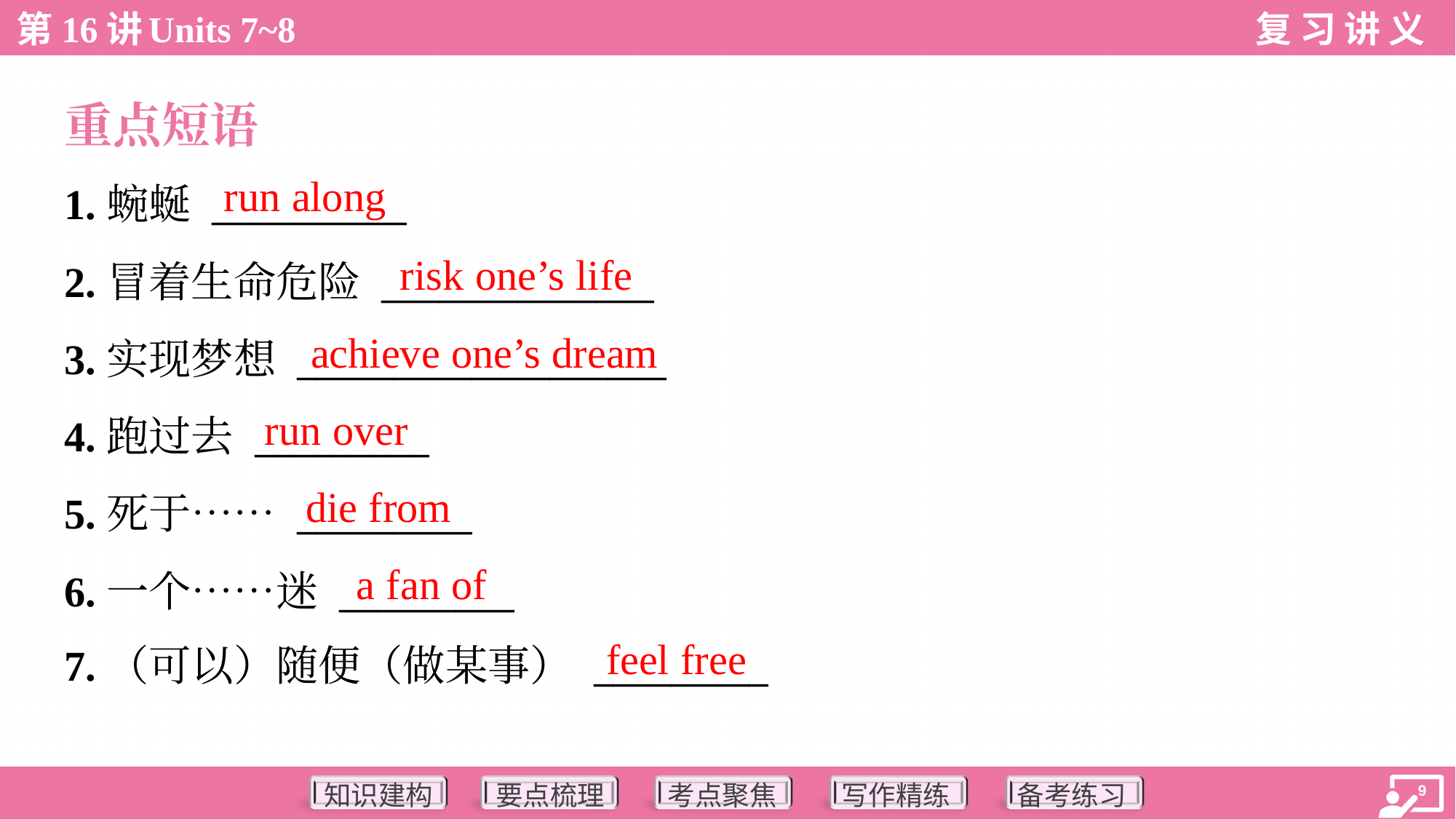

重点短语
run along
1.蜿蜒 __________
2.冒着生命危险 ______________
3.实现梦想 ___________________
4.跑过去 _________
5.死于…… _________
6.一个……迷 _________
7.（可以）随便（做某事） _________
risk one’s life
achieve one’s dream
run over
die from
a fan of
feel free